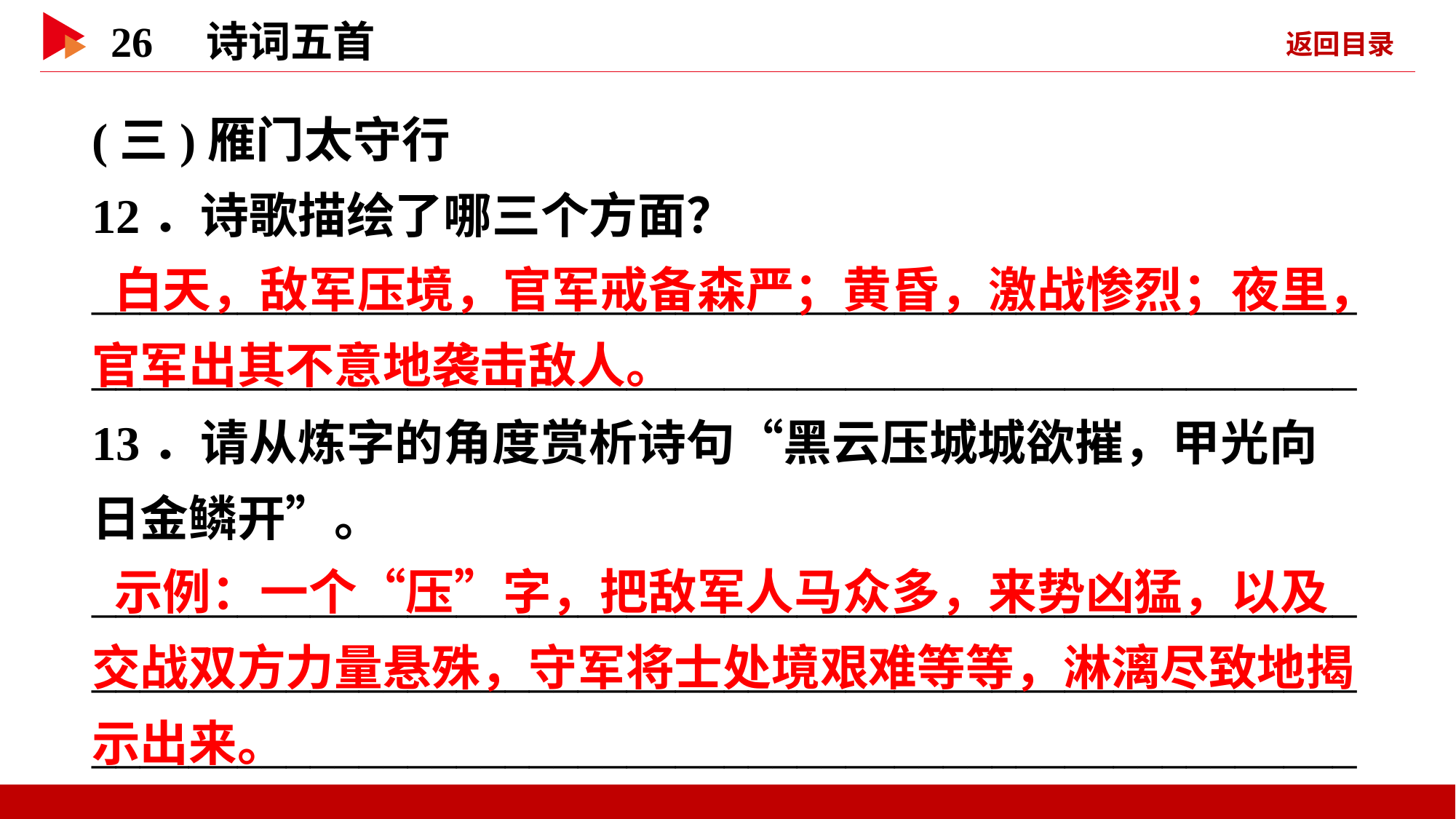

(三)雁门太守行
12．诗歌描绘了哪三个方面？
________________________________________________________________________________________________________
13．请从炼字的角度赏析诗句“黑云压城城欲摧，甲光向日金鳞开”。
____________________________________________________________________________________________________________________________________________________________
 白天，敌军压境，官军戒备森严；黄昏，激战惨烈；夜里，官军出其不意地袭击敌人。
 示例：一个“压”字，把敌军人马众多，来势凶猛，以及交战双方力量悬殊，守军将士处境艰难等等，淋漓尽致地揭示出来。